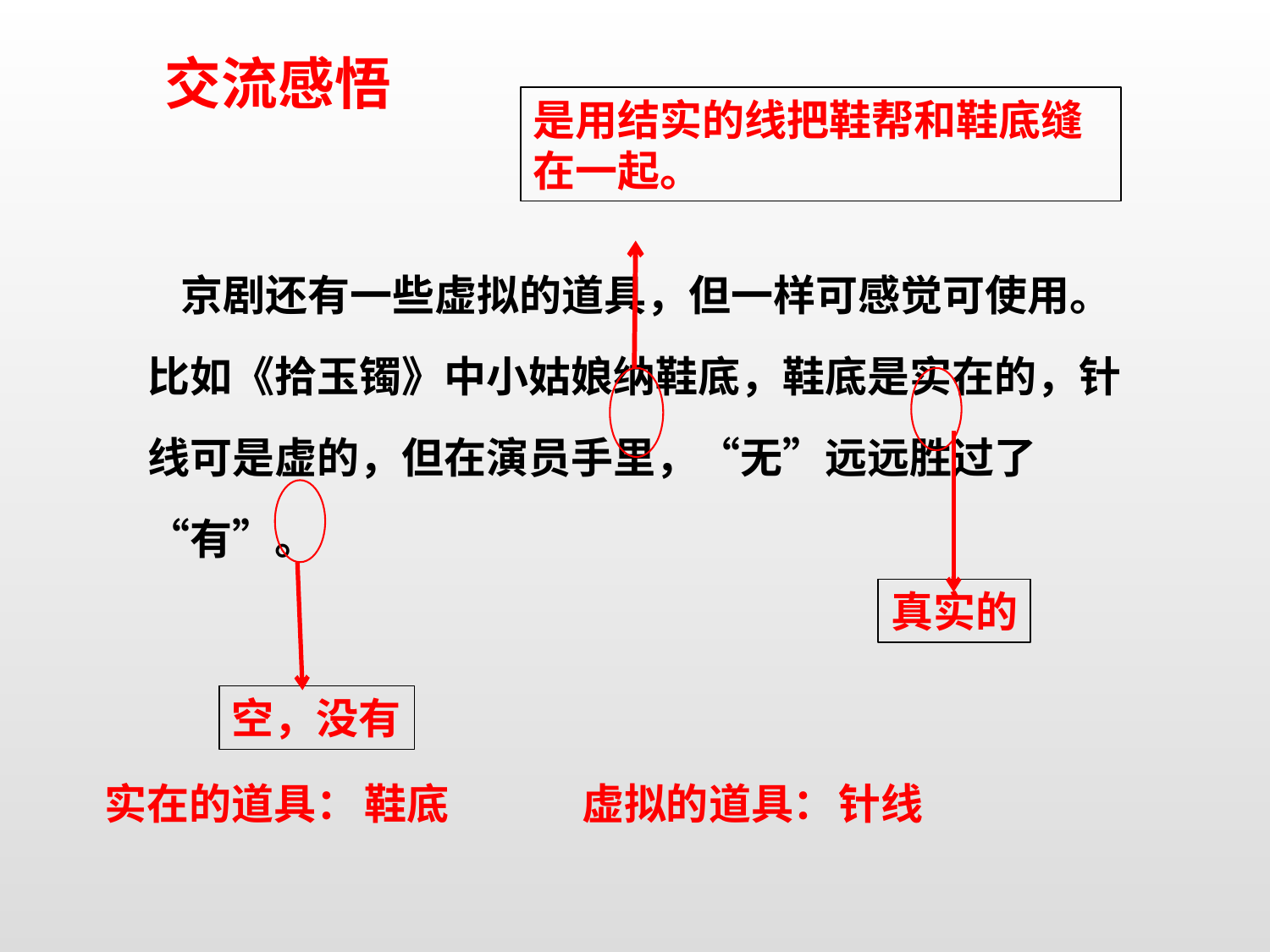

交流感悟
是用结实的线把鞋帮和鞋底缝在一起。
   京剧还有一些虚拟的道具，但一样可感觉可使用。比如《拾玉镯》中小姑娘纳鞋底，鞋底是实在的，针线可是虚的，但在演员手里，“无”远远胜过了“有”。

真实的
空，没有
实在的道具：
鞋底
虚拟的道具：
针线